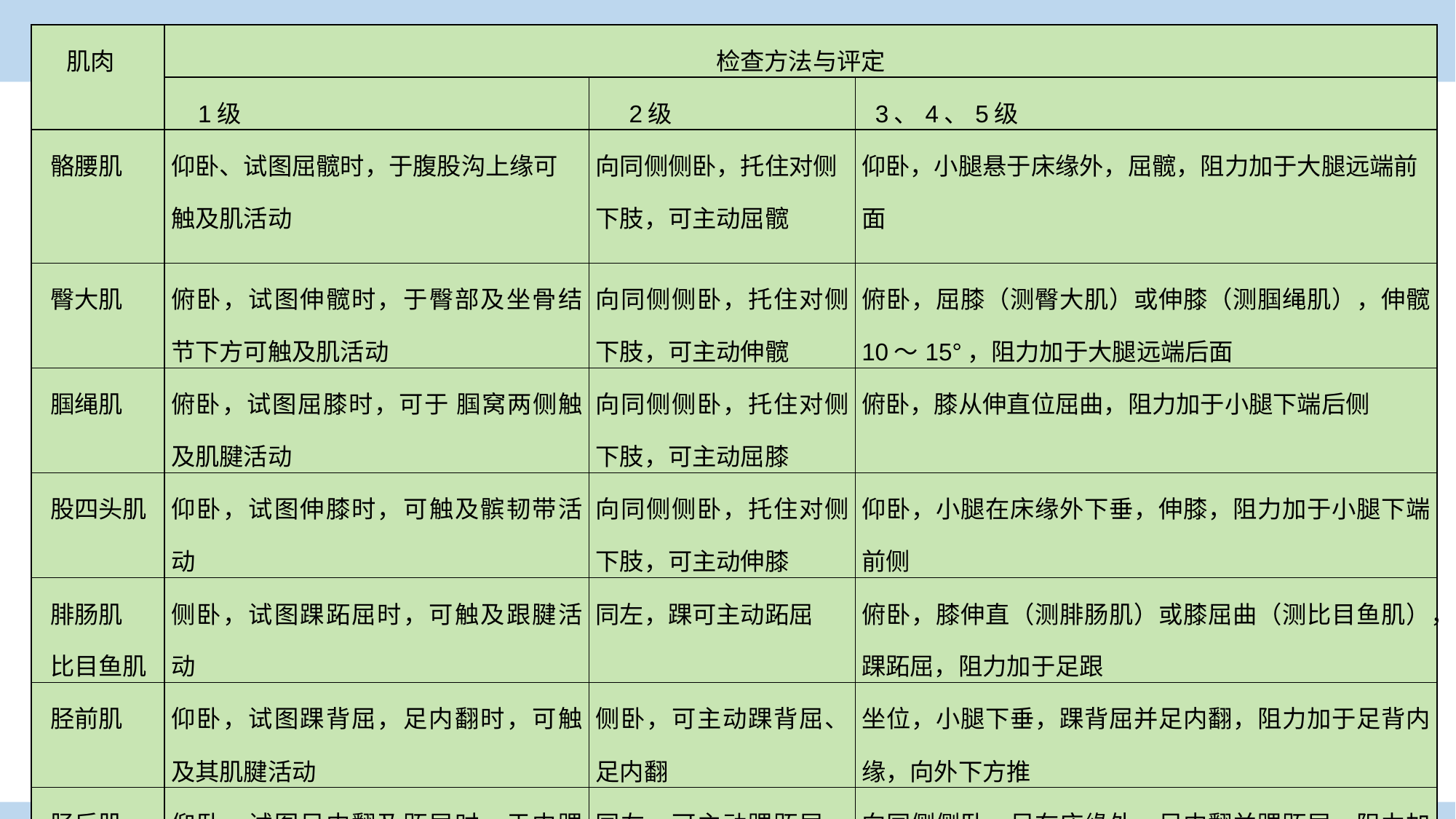

| 肌肉 | 检查方法与评定 |  |  |
| --- | --- | --- | --- |
|  | 1级 | 2级 | 3、4、5级 |
| 骼腰肌 | 仰卧、试图屈髋时，于腹股沟上缘可触及肌活动 | 向同侧侧卧，托住对侧下肢，可主动屈髋 | 仰卧，小腿悬于床缘外，屈髋，阻力加于大腿远端前面 |
| 臀大肌 | 俯卧，试图伸髋时，于臀部及坐骨结节下方可触及肌活动 | 向同侧侧卧，托住对侧下肢，可主动伸髋 | 俯卧，屈膝（测臀大肌）或伸膝（测腘绳肌），伸髋 10～15°，阻力加于大腿远端后面 |
| 腘绳肌 | 俯卧，试图屈膝时，可于 腘窝两侧触及肌腱活动 | 向同侧侧卧，托住对侧下肢，可主动屈膝 | 俯卧，膝从伸直位屈曲，阻力加于小腿下端后侧 |
| 股四头肌 | 仰卧，试图伸膝时，可触及髌韧带活动 | 向同侧侧卧，托住对侧下肢，可主动伸膝 | 仰卧，小腿在床缘外下垂，伸膝，阻力加于小腿下端前侧 |
| 腓肠肌 比目鱼肌 | 侧卧，试图踝跖屈时，可触及跟腱活动 | 同左，踝可主动跖屈 | 俯卧，膝伸直（测腓肠肌）或膝屈曲（测比目鱼肌），踝跖屈，阻力加于足跟 |
| 胫前肌 | 仰卧，试图踝背屈，足内翻时，可触及其肌腱活动 | 侧卧，可主动踝背屈、足内翻 | 坐位，小腿下垂，踝背屈并足内翻，阻力加于足背内缘，向外下方推 |
| 胫后肌 | 仰卧，试图足内翻及跖屈时，于内踝后方可触及肌腱活动 | 同左，可主动踝跖屈、足内翻 | 向同侧侧卧，足在床缘外，足内翻并踝跖屈，阻力加于足内缘，向外上方推 |